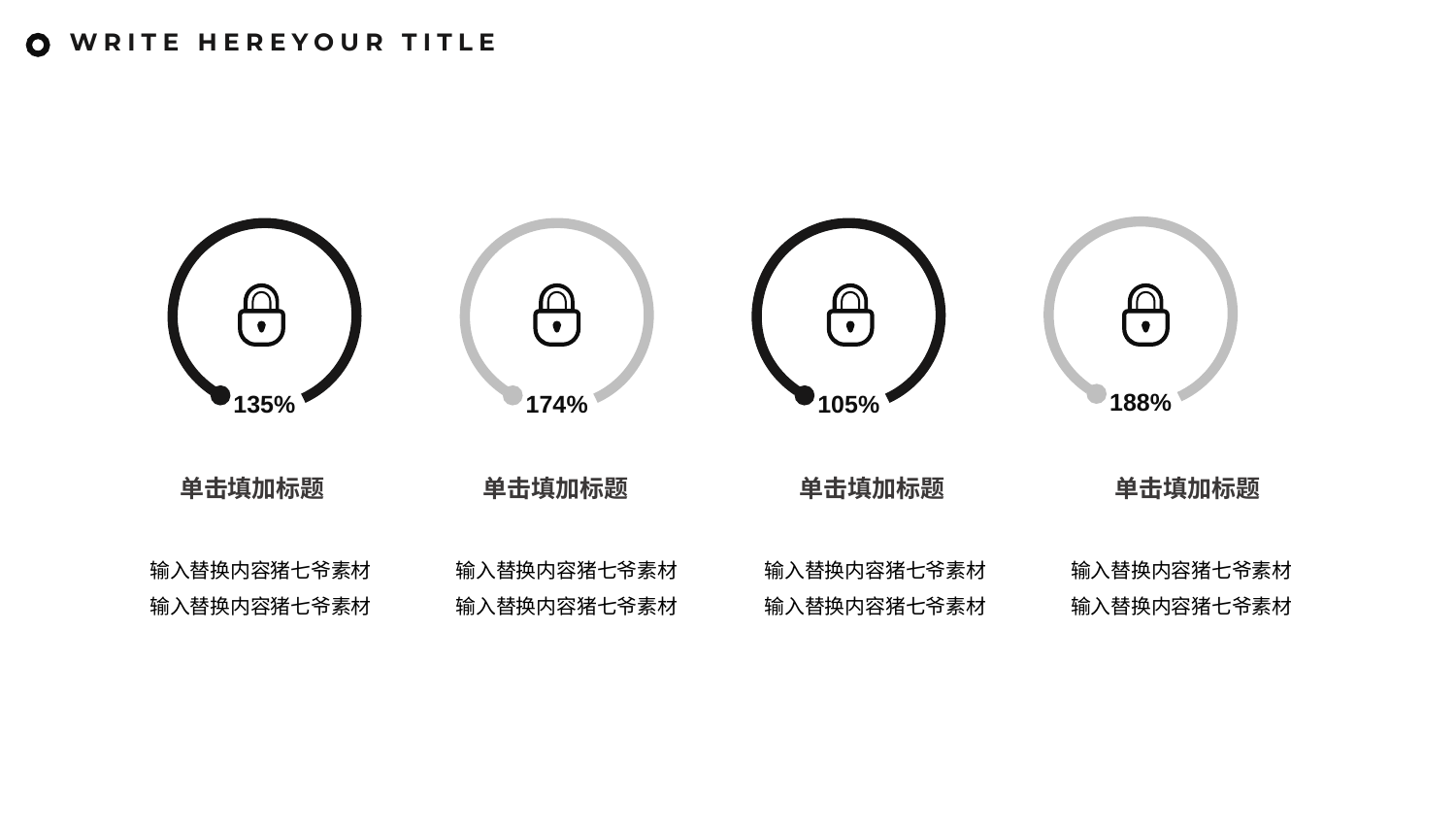

WRITE HEREYOUR TITLE

188%
135%
174%
105%
单击填加标题
单击填加标题
单击填加标题
单击填加标题
输入替换内容猪七爷素材
输入替换内容猪七爷素材
输入替换内容猪七爷素材
输入替换内容猪七爷素材
输入替换内容猪七爷素材
输入替换内容猪七爷素材
输入替换内容猪七爷素材
输入替换内容猪七爷素材